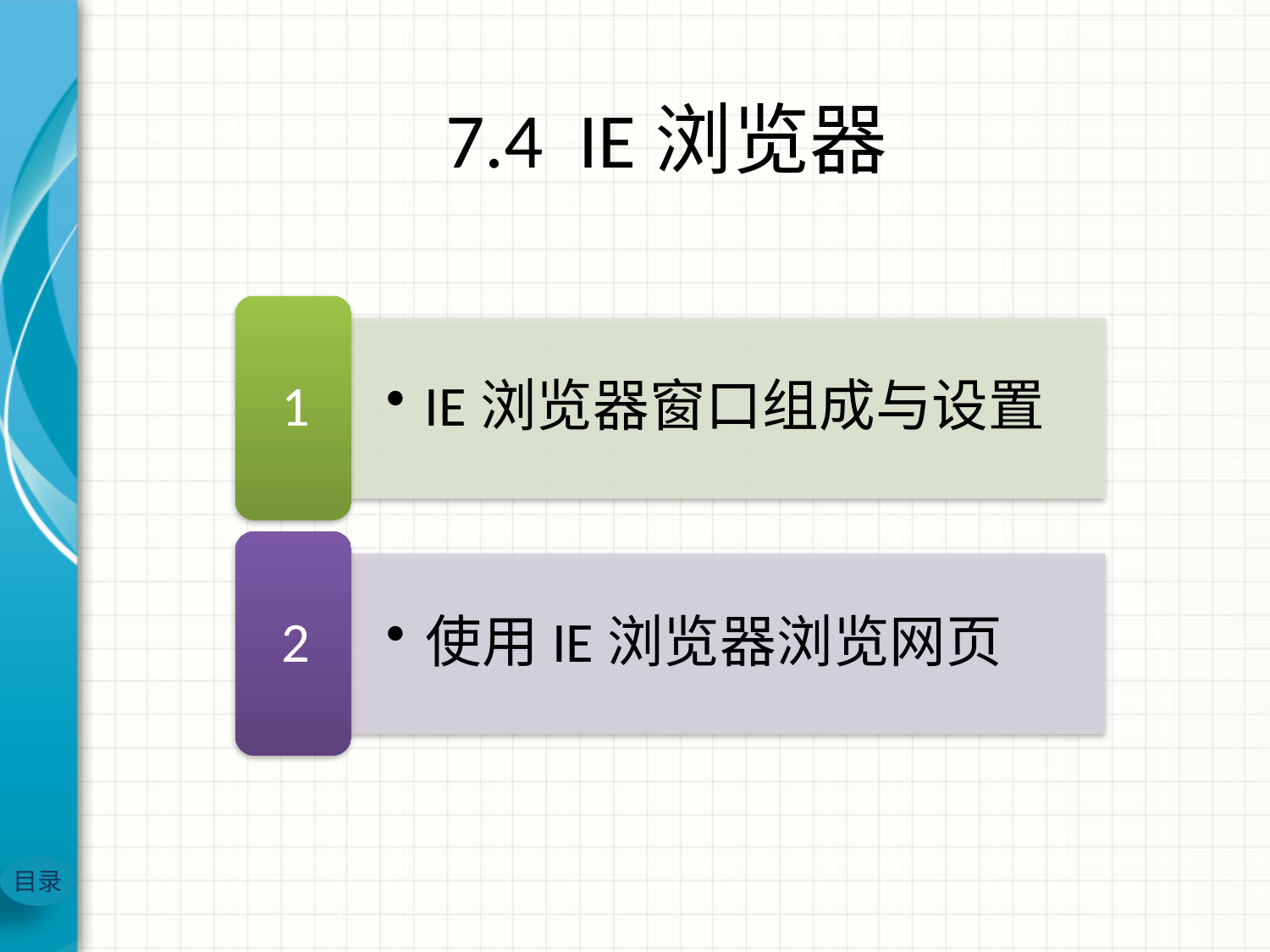

# 7.4  IE浏览器
IE浏览器窗口组成与设置
1
使用IE浏览器浏览网页
2